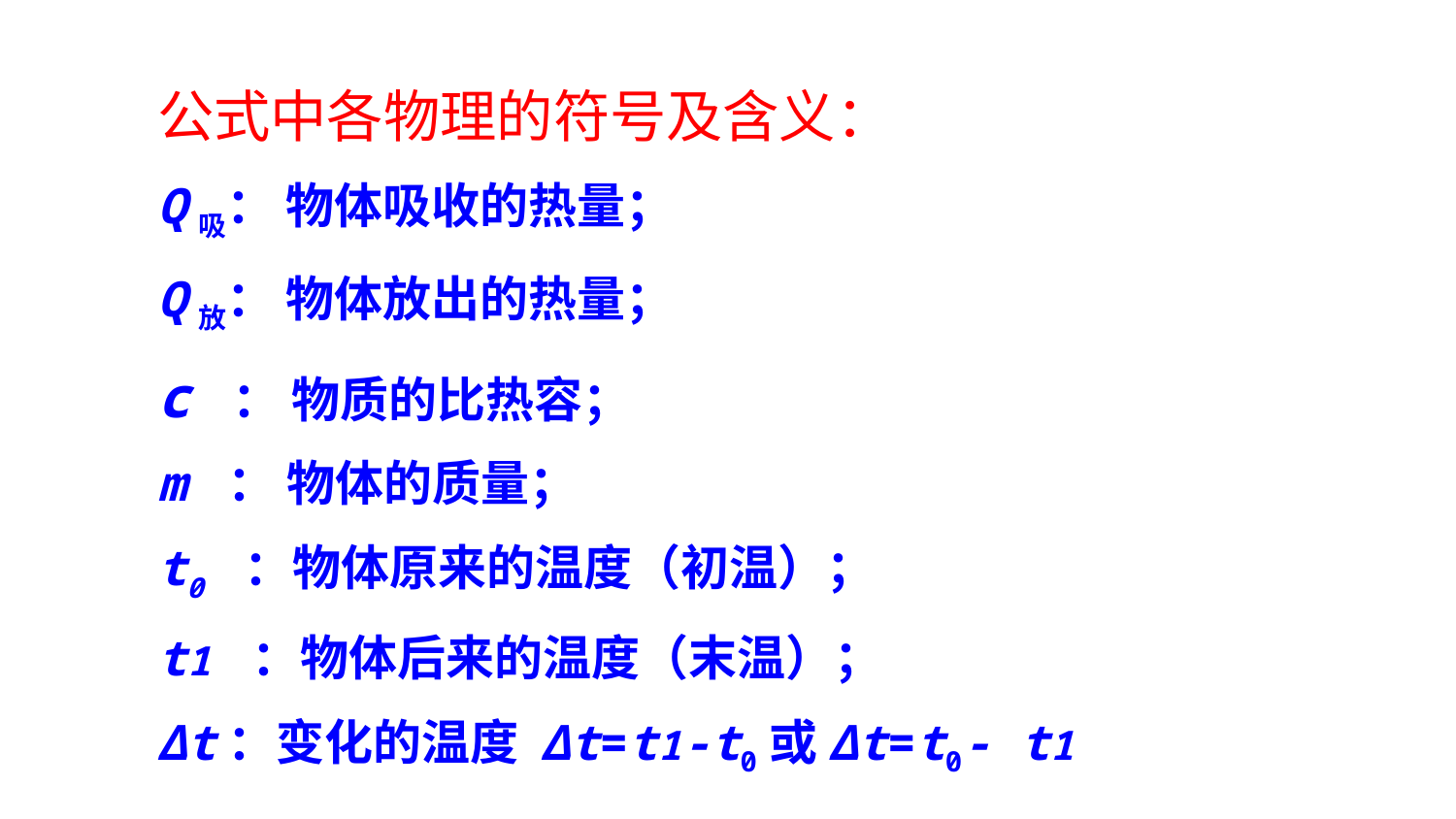

公式中各物理的符号及含义：
Q吸： 物体吸收的热量；
Q放： 物体放出的热量；
c ： 物质的比热容；
m ： 物体的质量；
t0 ：物体原来的温度（初温）；
t1 ：物体后来的温度（末温）；
Δt：变化的温度 Δt=t1-t0或Δt=t0- t1